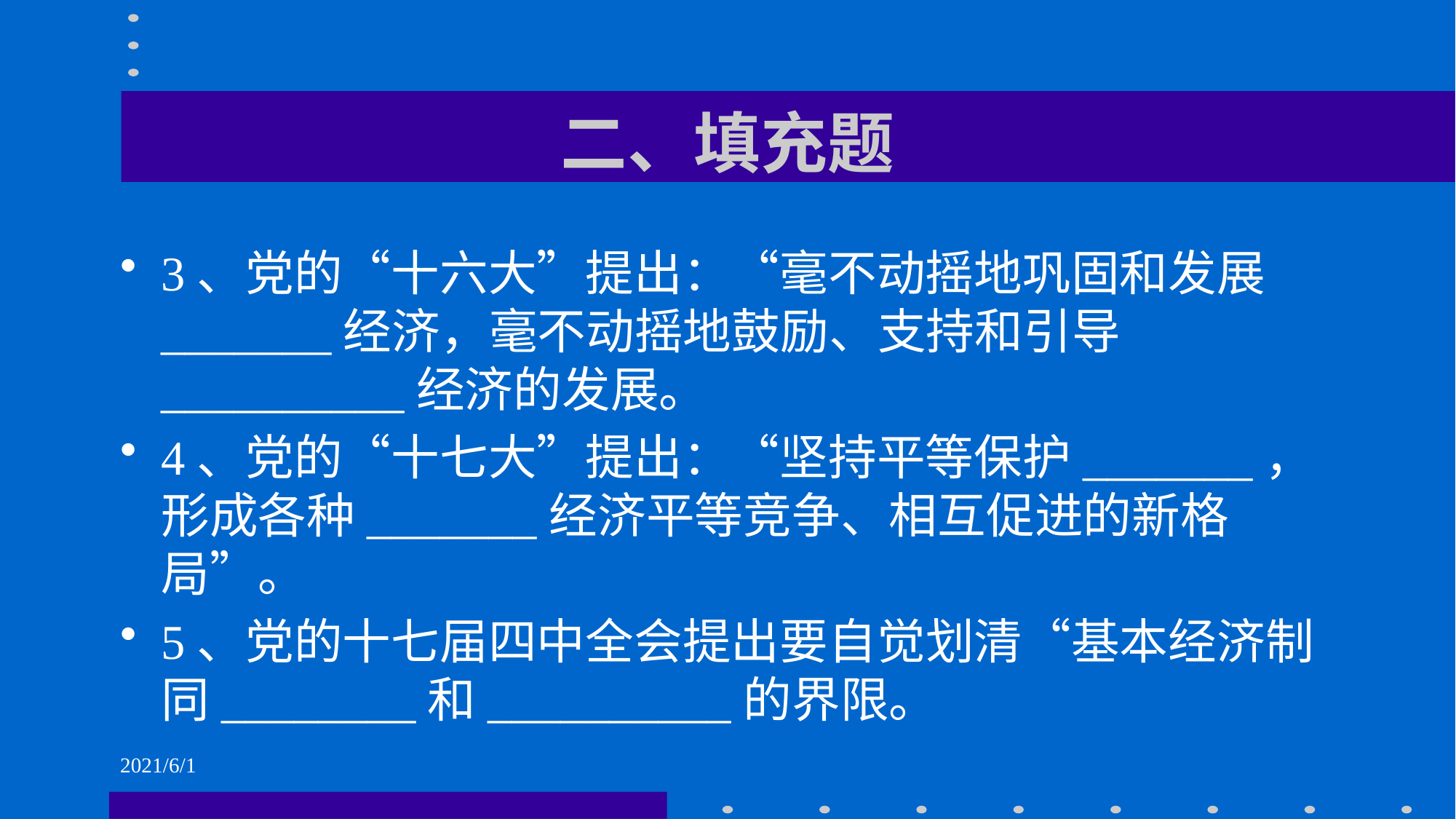

# 二、填充题
3、党的“十六大”提出：“毫不动摇地巩固和发展_______经济，毫不动摇地鼓励、支持和引导__________经济的发展。
4、党的“十七大”提出：“坚持平等保护_______，形成各种_______经济平等竞争、相互促进的新格局”。
5、党的十七届四中全会提出要自觉划清“基本经济制同________和__________的界限。
2021/6/1